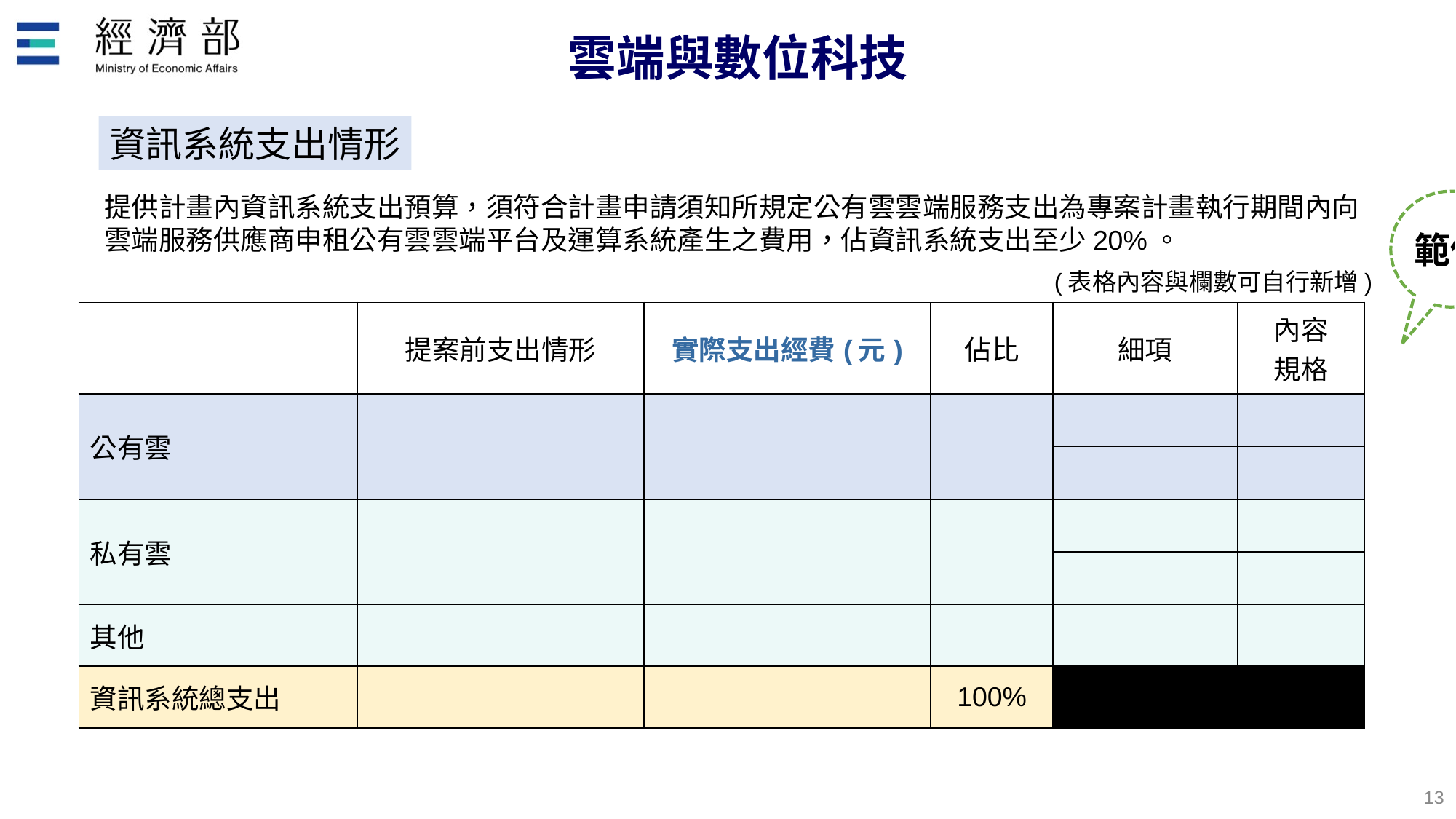

雲端與數位科技
資訊系統支出情形
提供計畫內資訊系統支出預算，須符合計畫申請須知所規定公有雲雲端服務支出為專案計畫執行期間內向雲端服務供應商申租公有雲雲端平台及運算系統產生之費用，佔資訊系統支出至少20%。
範例
(表格內容與欄數可自行新增)
|  | 提案前支出情形 | 實際支出經費(元) | 佔比 | 細項 | 內容 規格 |
| --- | --- | --- | --- | --- | --- |
| 公有雲 |  |  |  |  |  |
|  |  |  |  |  |  |
| 私有雲 |  |  |  |  |  |
|  |  |  |  |  |  |
| 其他 |  |  |  |  |  |
| 資訊系統總支出 |  |  | 100% |  |  |
13